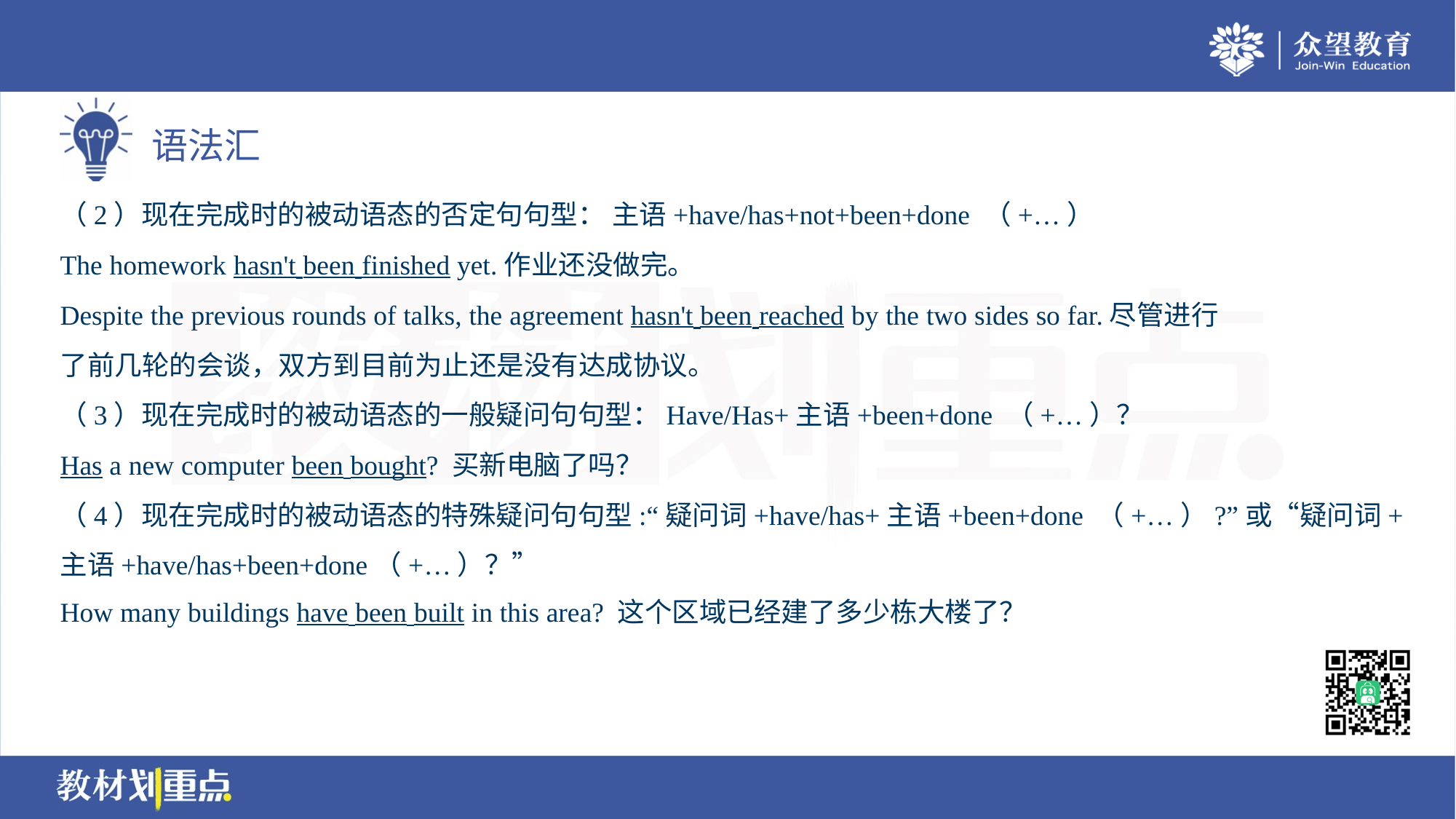

（2）现在完成时的被动语态的否定句句型： 主语+have/has+not+been+done （+…）
The homework hasn't been finished yet.作业还没做完。
Despite the previous rounds of talks, the agreement hasn't been reached by the two sides so far.尽管进行
了前几轮的会谈，双方到目前为止还是没有达成协议。
（3）现在完成时的被动语态的一般疑问句句型：Have/Has+主语+been+done （+…）？
Has a new computer been bought? 买新电脑了吗？
（4）现在完成时的被动语态的特殊疑问句句型:“疑问词+have/has+主语+been+done （+…）?”或“疑问词+
主语+have/has+been+done（+…）？”
How many buildings have been built in this area? 这个区域已经建了多少栋大楼了？